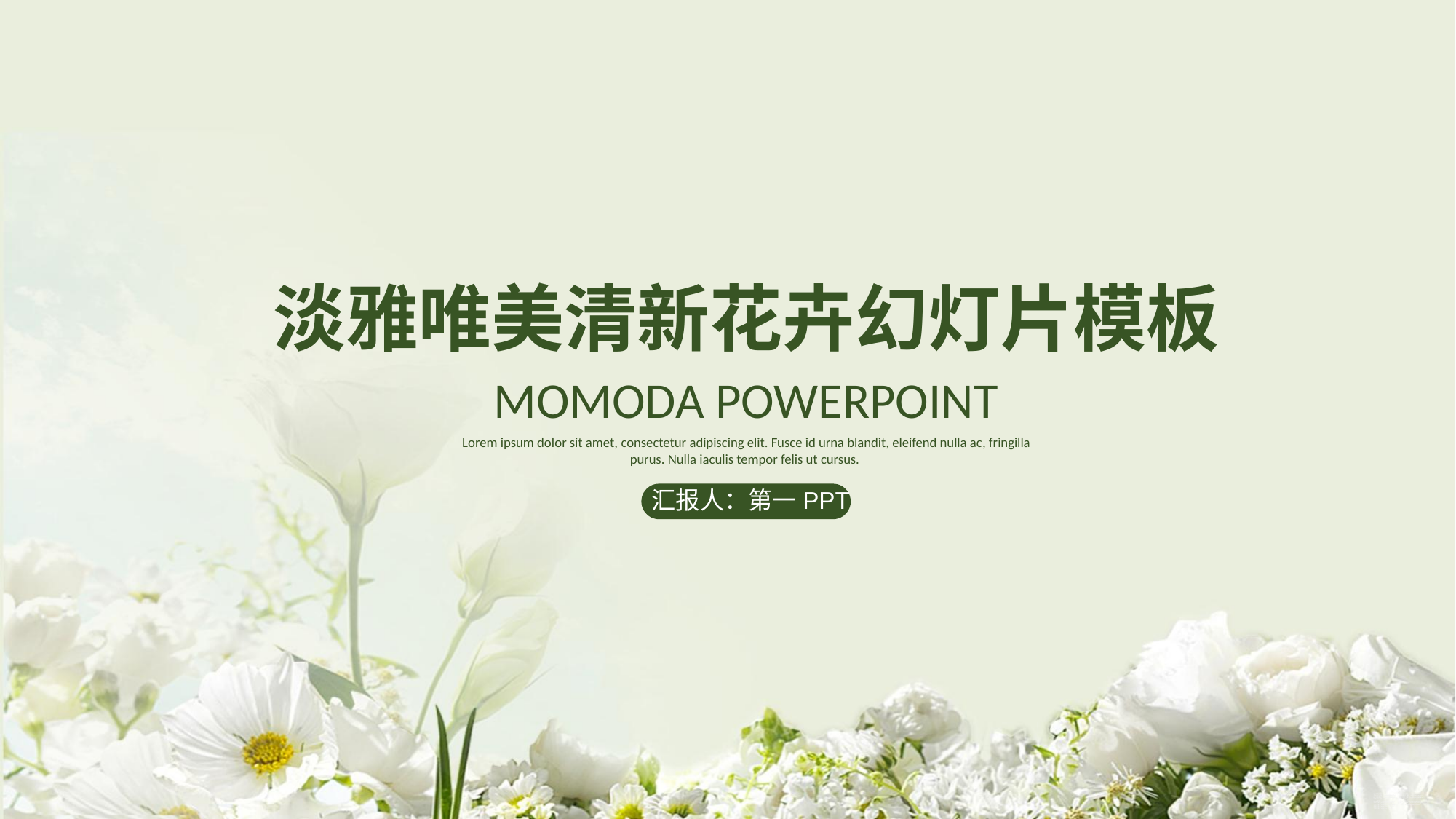

淡雅唯美清新花卉幻灯片模板
MOMODA POWERPOINT
Lorem ipsum dolor sit amet, consectetur adipiscing elit. Fusce id urna blandit, eleifend nulla ac, fringilla purus. Nulla iaculis tempor felis ut cursus.
汇报人：第一PPT